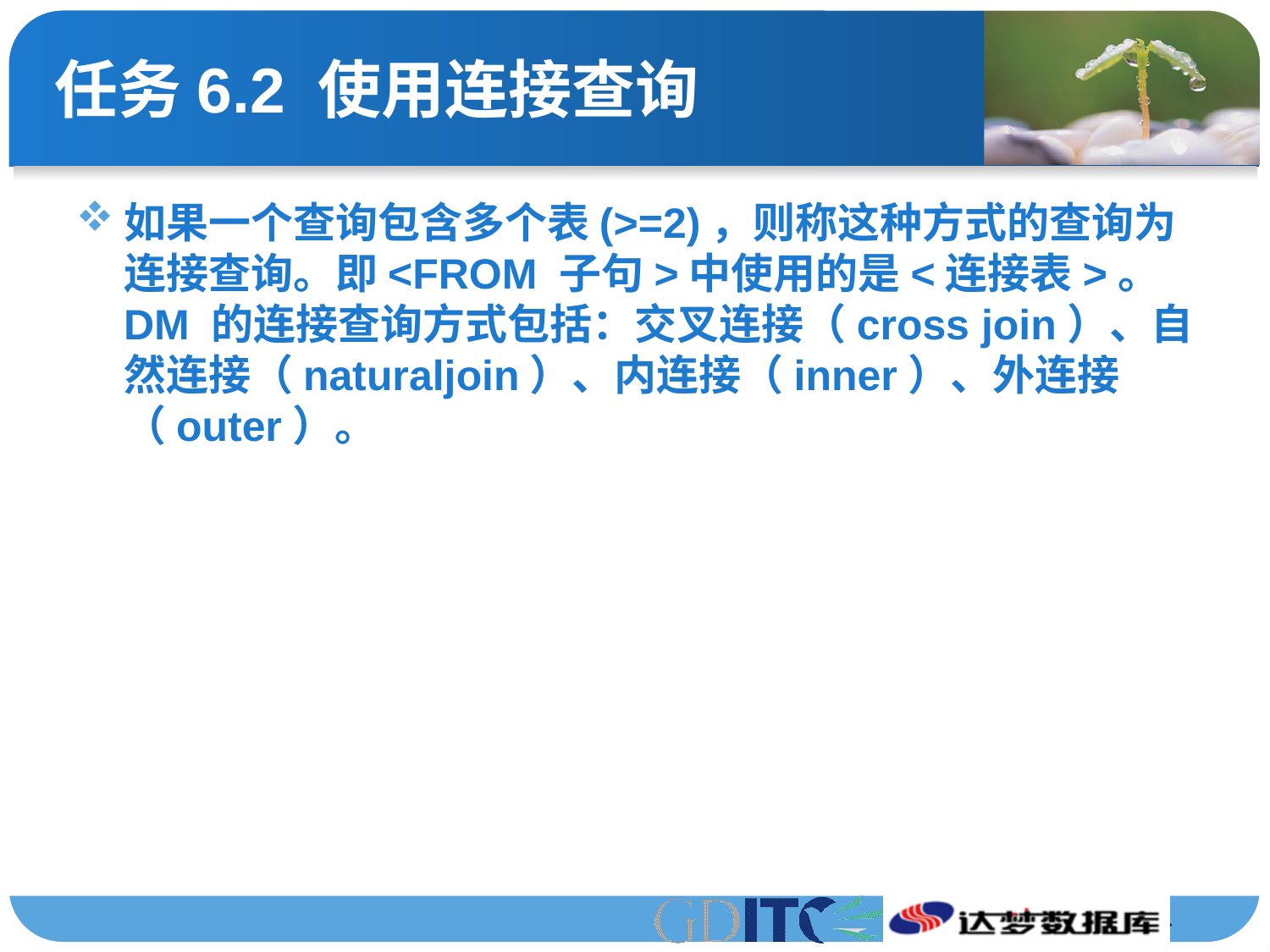

# 任务6.2 使用连接查询
如果一个查询包含多个表(>=2)，则称这种方式的查询为连接查询。即<FROM 子句>中使用的是<连接表>。DM 的连接查询方式包括：交叉连接（cross join）、自然连接（naturaljoin）、内连接（inner）、外连接（outer）。